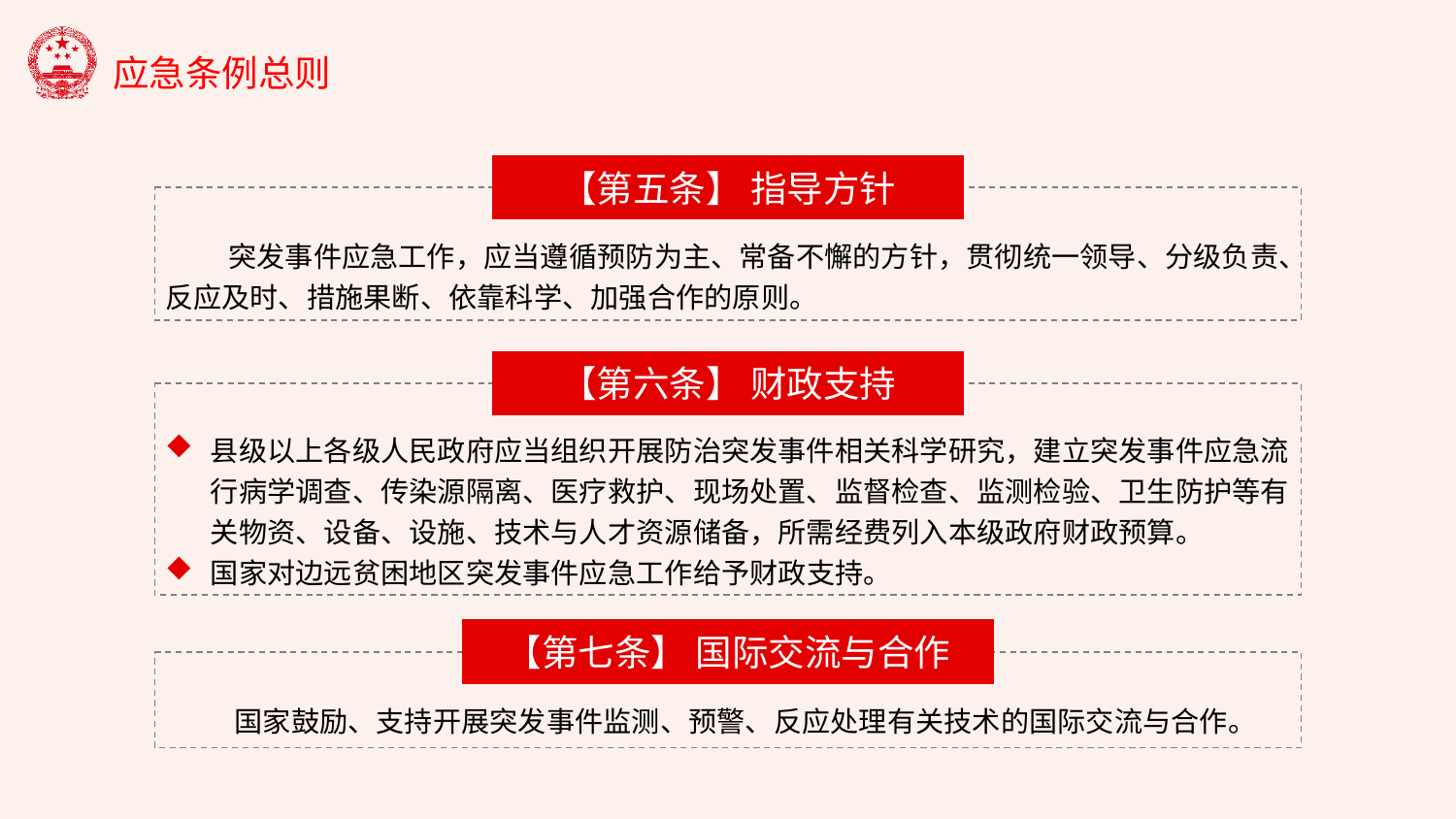

【第五条】 指导方针

         突发事件应急工作，应当遵循预防为主、常备不懈的方针，贯彻统一领导、分级负责、反应及时、措施果断、依靠科学、加强合作的原则。
【第六条】 财政支持

县级以上各级人民政府应当组织开展防治突发事件相关科学研究，建立突发事件应急流行病学调查、传染源隔离、医疗救护、现场处置、监督检查、监测检验、卫生防护等有关物资、设备、设施、技术与人才资源储备，所需经费列入本级政府财政预算。
国家对边远贫困地区突发事件应急工作给予财政支持。
【第七条】 国际交流与合作

         国家鼓励、支持开展突发事件监测、预警、反应处理有关技术的国际交流与合作。